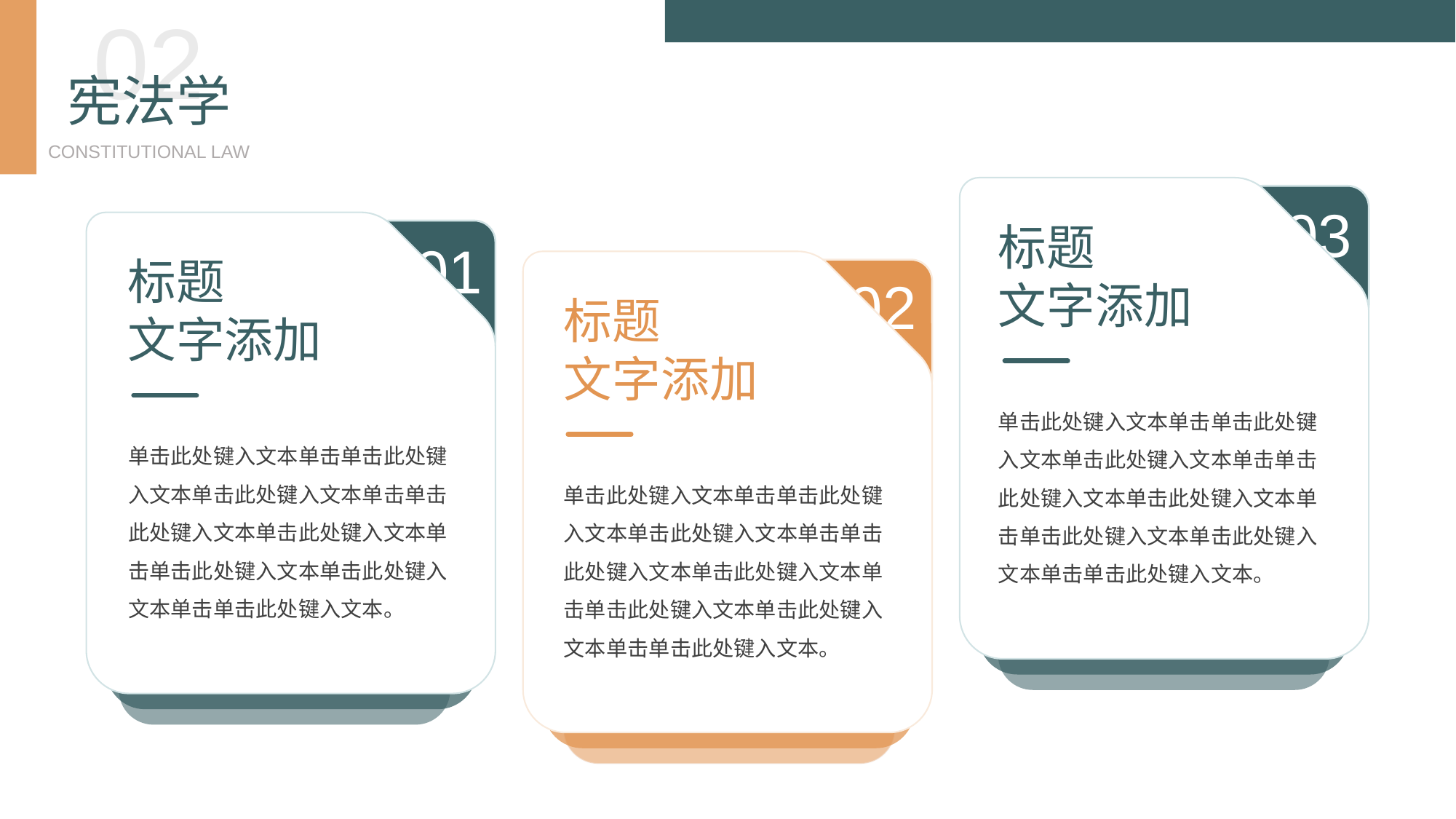

BY YUSHEN
02

宪法学
CONSTITUTIONAL LAW

03
标题
文字添加

单击此处键入文本单击单击此处键入文本单击此处键入文本单击单击此处键入文本单击此处键入文本单击单击此处键入文本单击此处键入文本单击单击此处键入文本。

01
标题
文字添加

单击此处键入文本单击单击此处键入文本单击此处键入文本单击单击此处键入文本单击此处键入文本单击单击此处键入文本单击此处键入文本单击单击此处键入文本。

02
标题
文字添加

单击此处键入文本单击单击此处键入文本单击此处键入文本单击单击此处键入文本单击此处键入文本单击单击此处键入文本单击此处键入文本单击单击此处键入文本。